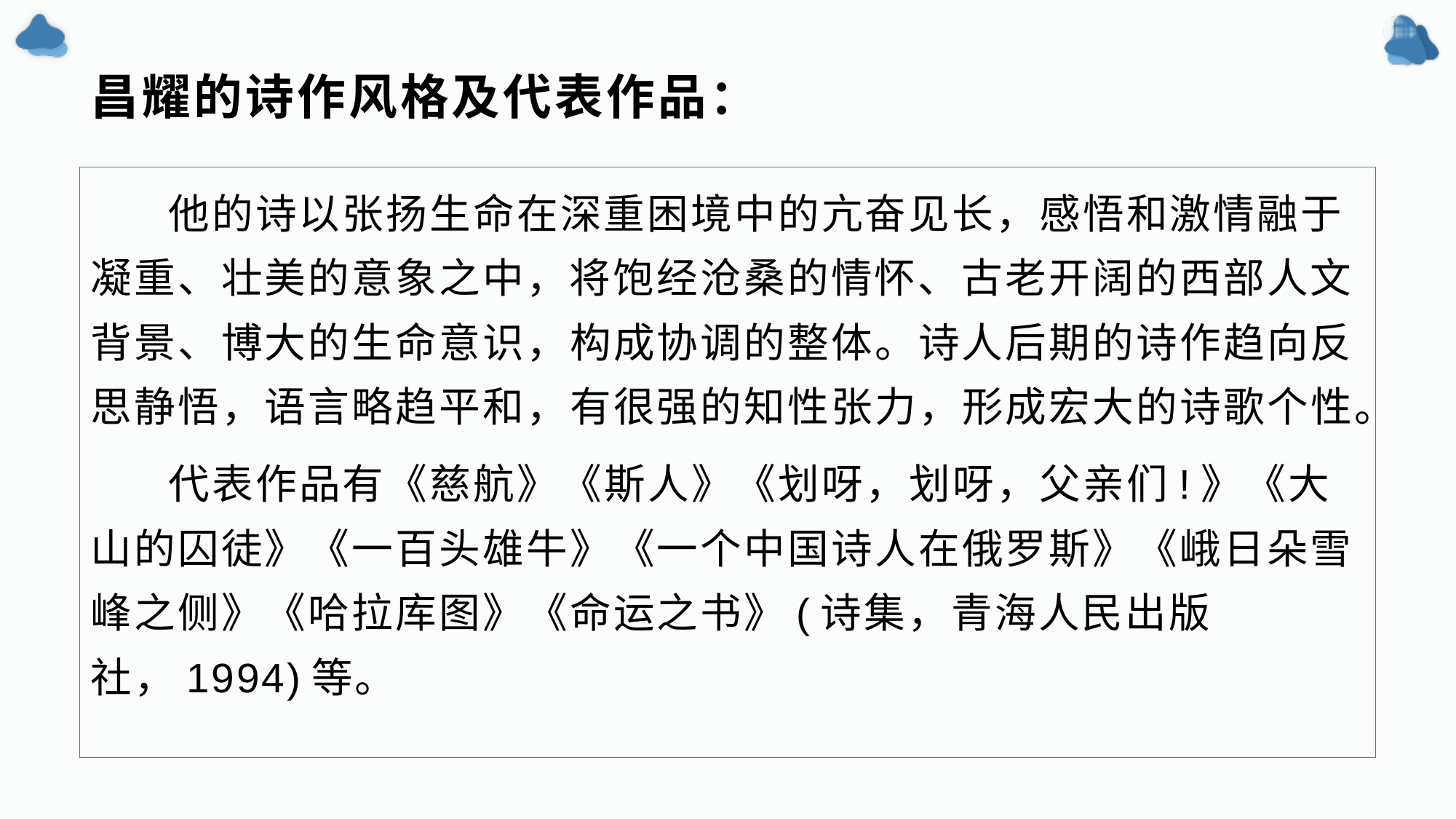

# 昌耀的诗作风格及代表作品：
      他的诗以张扬生命在深重困境中的亢奋见长，感悟和激情融于凝重、壮美的意象之中，将饱经沧桑的情怀、古老开阔的西部人文背景、博大的生命意识，构成协调的整体。诗人后期的诗作趋向反思静悟，语言略趋平和，有很强的知性张力，形成宏大的诗歌个性。
      代表作品有《慈航》《斯人》《划呀，划呀，父亲们!》《大山的囚徒》《一百头雄牛》《一个中国诗人在俄罗斯》《峨日朵雪峰之侧》《哈拉库图》《命运之书》(诗集，青海人民出版社，1994)等。